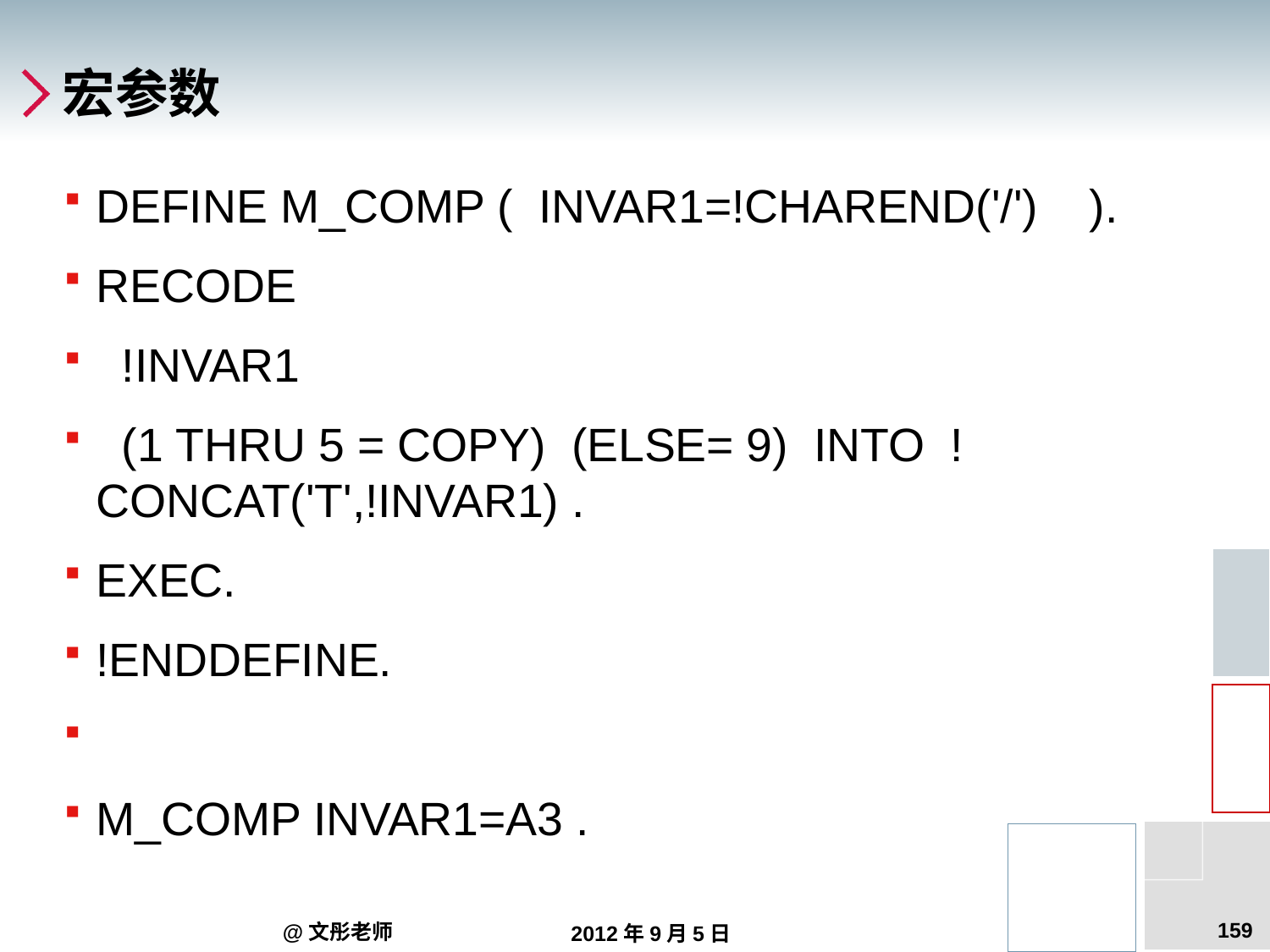

# 宏参数
DEFINE M_COMP (  INVAR1=!CHAREND('/')    ).
RECODE
  !INVAR1
  (1 THRU 5 = COPY)  (ELSE= 9)  INTO  !CONCAT('T',!INVAR1) .
EXEC.
!ENDDEFINE.

M_COMP INVAR1=A3 .

159
@文彤老师

2012年9月5日